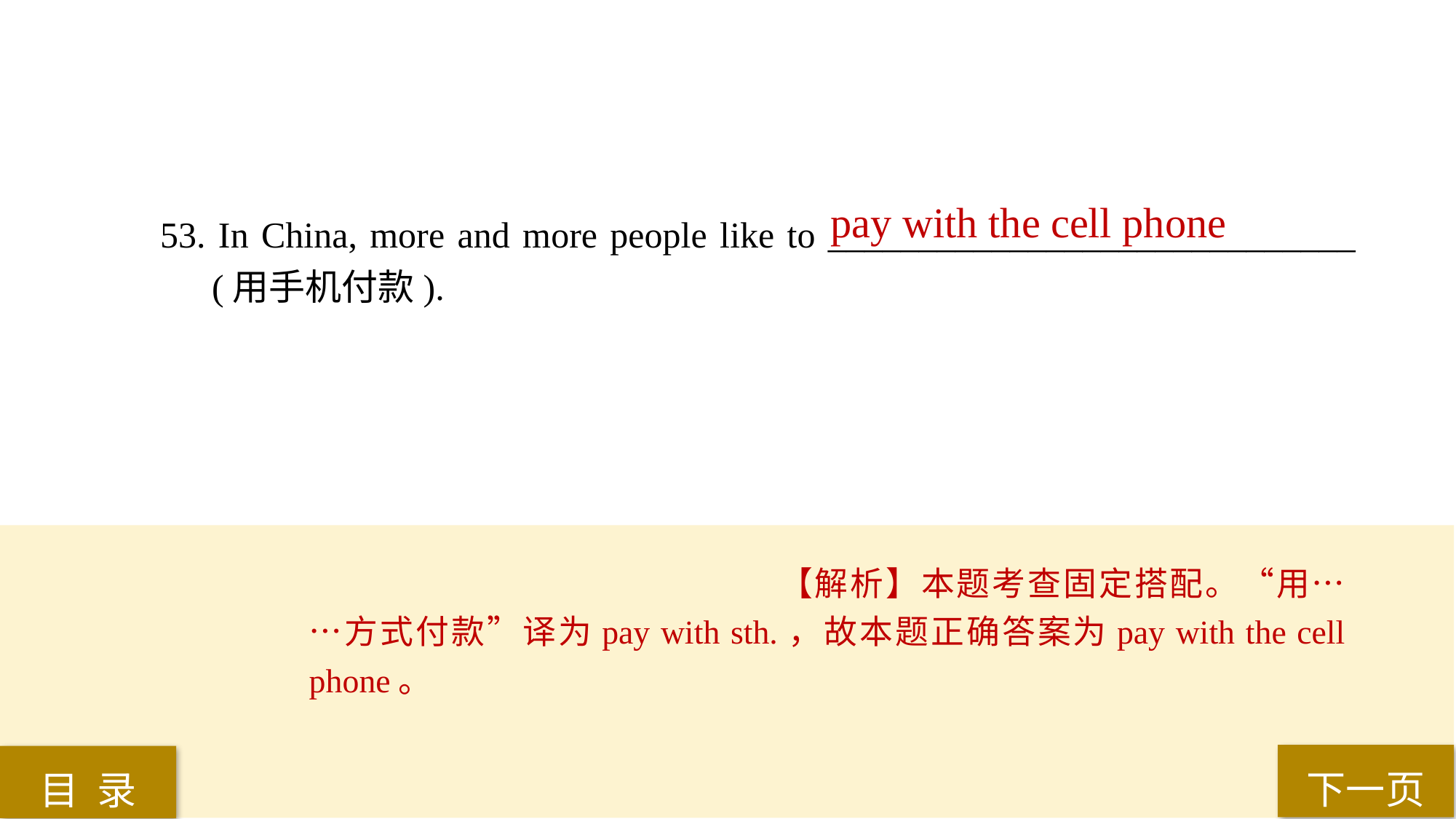

pay with the cell phone
53. In China, more and more people like to _____________________________ (用手机付款).
【解析】本题考查固定搭配。“用……方式付款”译为pay with sth.，故本题正确答案为pay with the cell phone。